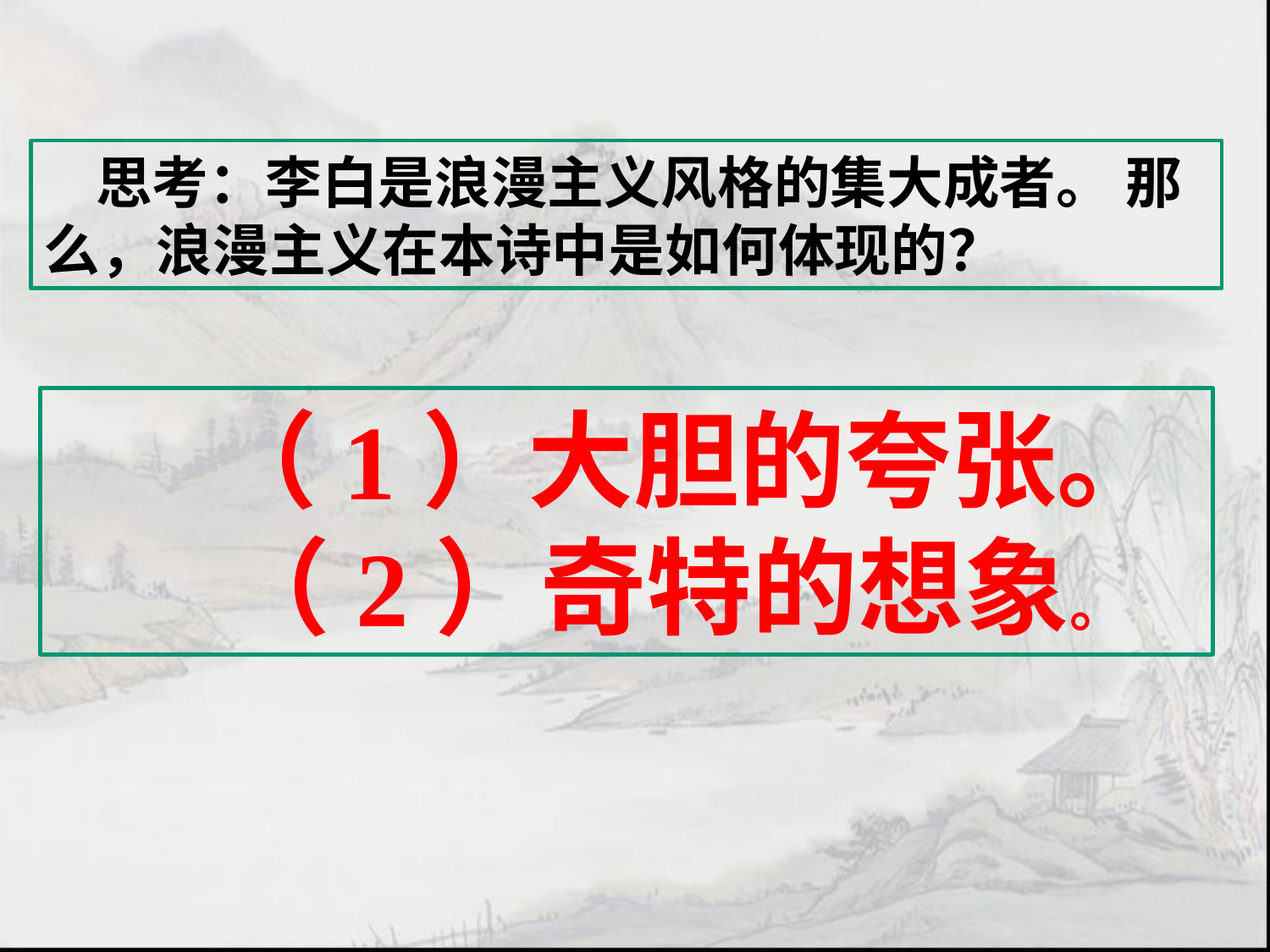

思考：李白是浪漫主义风格的集大成者。 那么，浪漫主义在本诗中是如何体现的？
    （1）大胆的夸张。
   （2）奇特的想象。